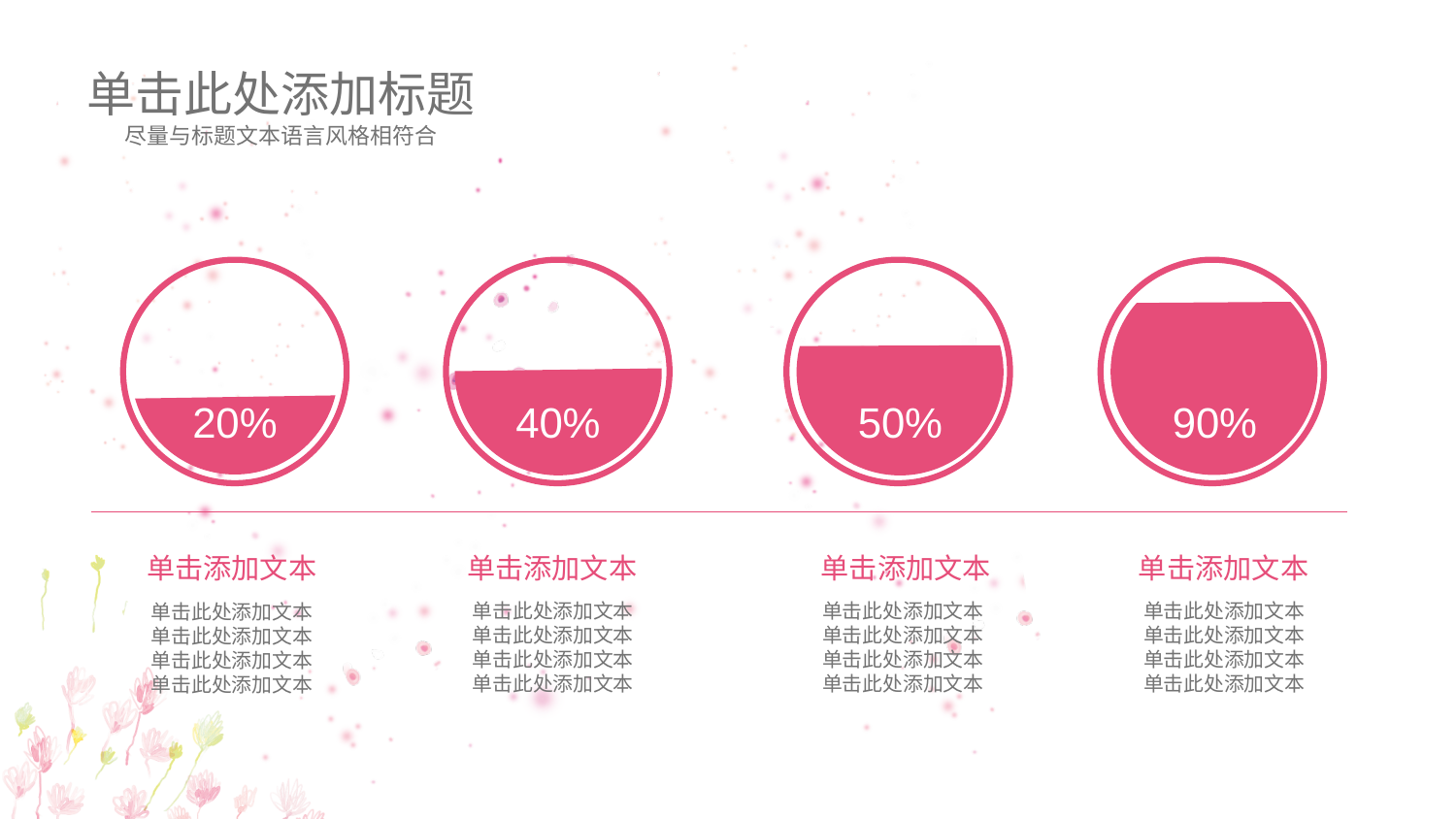

单击此处添加标题
尽量与标题文本语言风格相符合

20%

40%

50%

90%
单击添加文本
单击此处添加文本
单击此处添加文本
单击此处添加文本
单击此处添加文本
单击添加文本
单击此处添加文本
单击此处添加文本
单击此处添加文本
单击此处添加文本
单击添加文本
单击此处添加文本
单击此处添加文本
单击此处添加文本
单击此处添加文本
单击添加文本
单击此处添加文本
单击此处添加文本
单击此处添加文本
单击此处添加文本